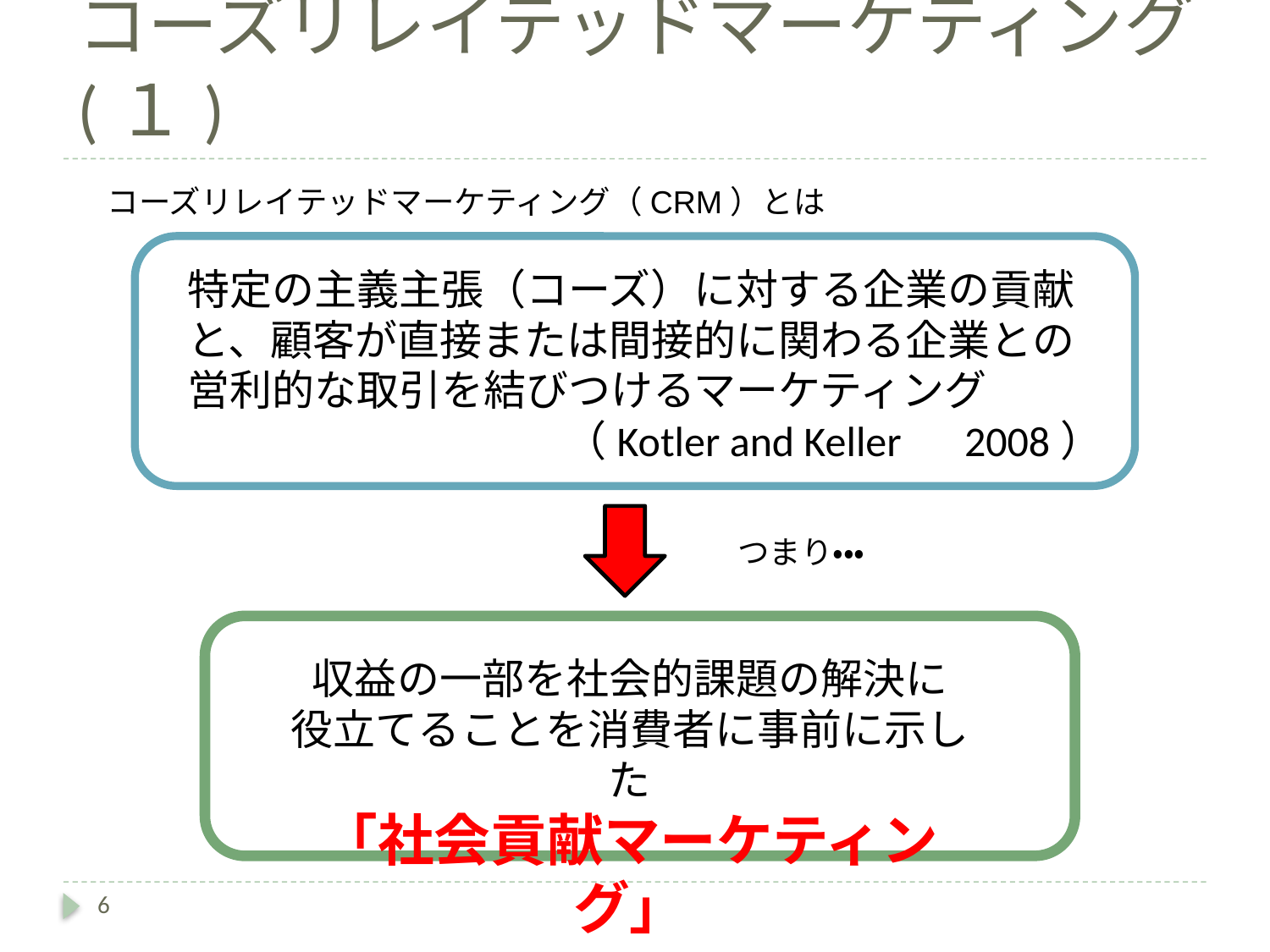

# コーズリレイテッドマーケティング(１)
コーズリレイテッドマーケティング（CRM）とは

特定の主義主張（コーズ）に対する企業の貢献と、顧客が直接または間接的に関わる企業との営利的な取引を結びつけるマーケティング
（Kotler and Keller　2008）

つまり・・・

収益の一部を社会的課題の解決に
役立てることを消費者に事前に示した
「社会貢献マーケティング」
6